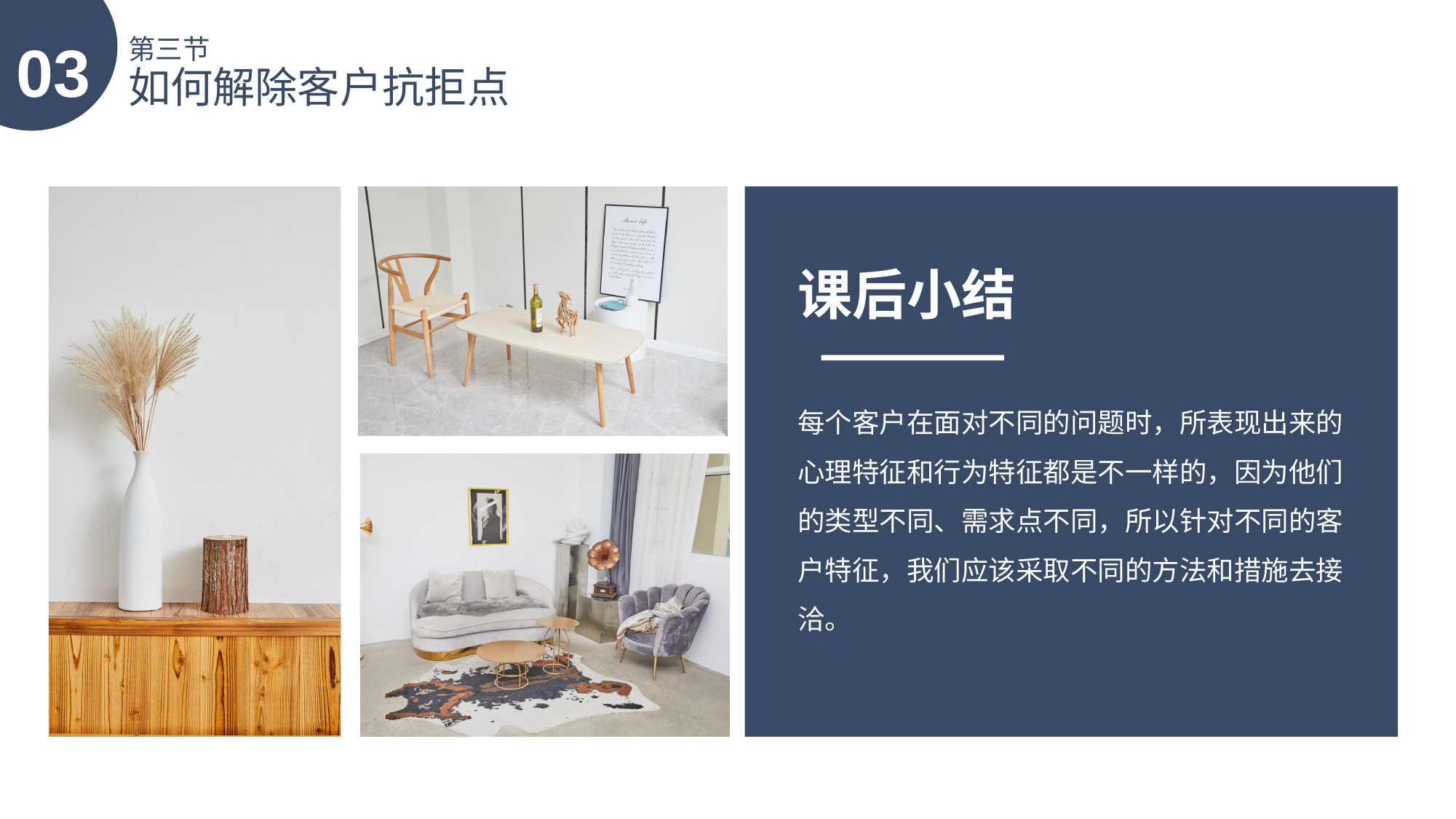

03
第三节
如何解除客户抗拒点

课后小结

每个客户在面对不同的问题时，所表现出来的心理特征和行为特征都是不一样的，因为他们
的类型不同、需求点不同，所以针对不同的客户特征，我们应该采取不同的方法和措施去接洽。